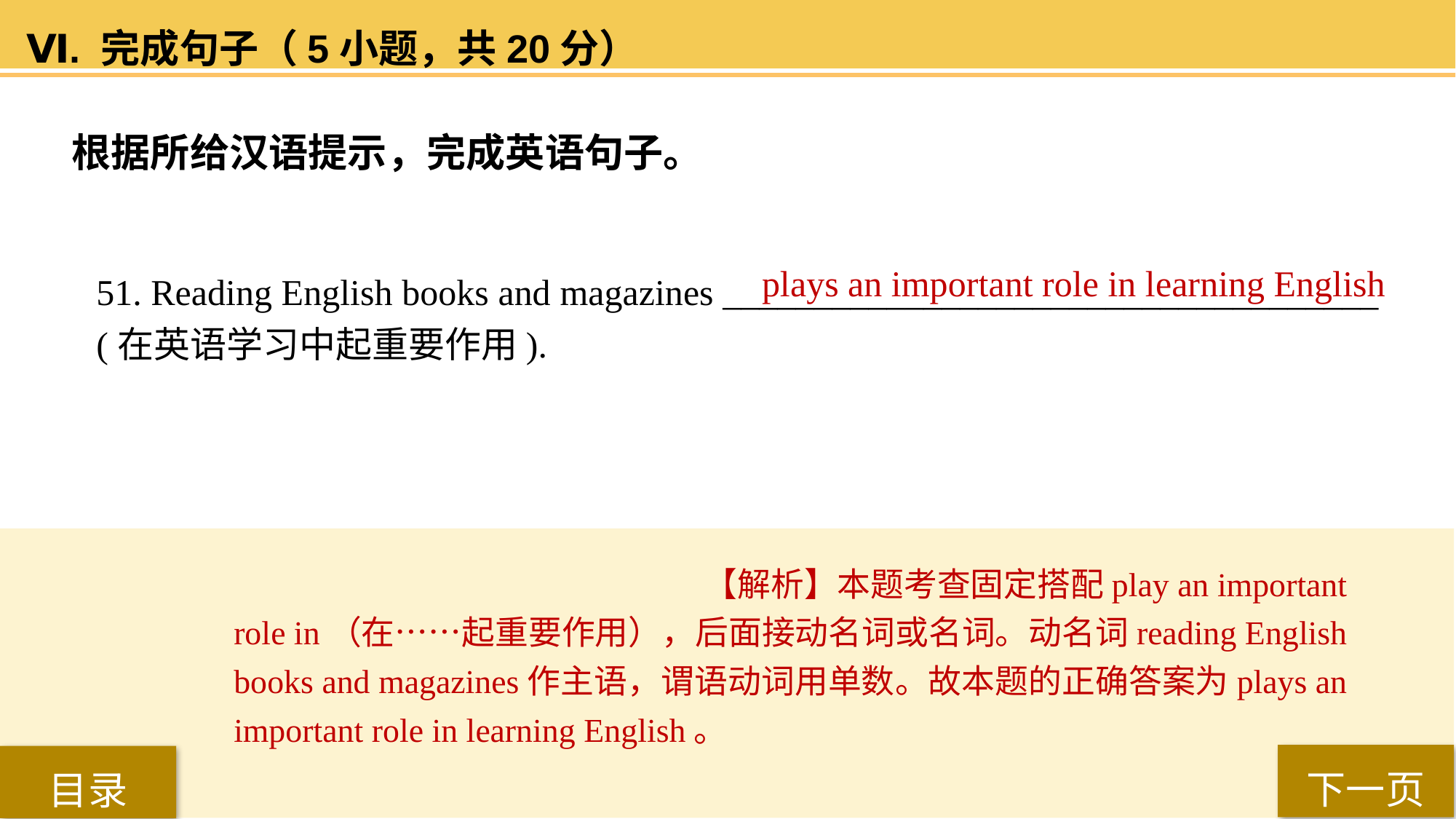

Ⅵ. 完成句子（5小题，共20分）
根据所给汉语提示，完成英语句子。
51. Reading English books and magazines ____________________________________ (在英语学习中起重要作用).
plays an important role in learning English
【解析】本题考查固定搭配play an important role in（在……起重要作用），后面接动名词或名词。动名词reading English books and magazines作主语，谓语动词用单数。故本题的正确答案为plays an important role in learning English。